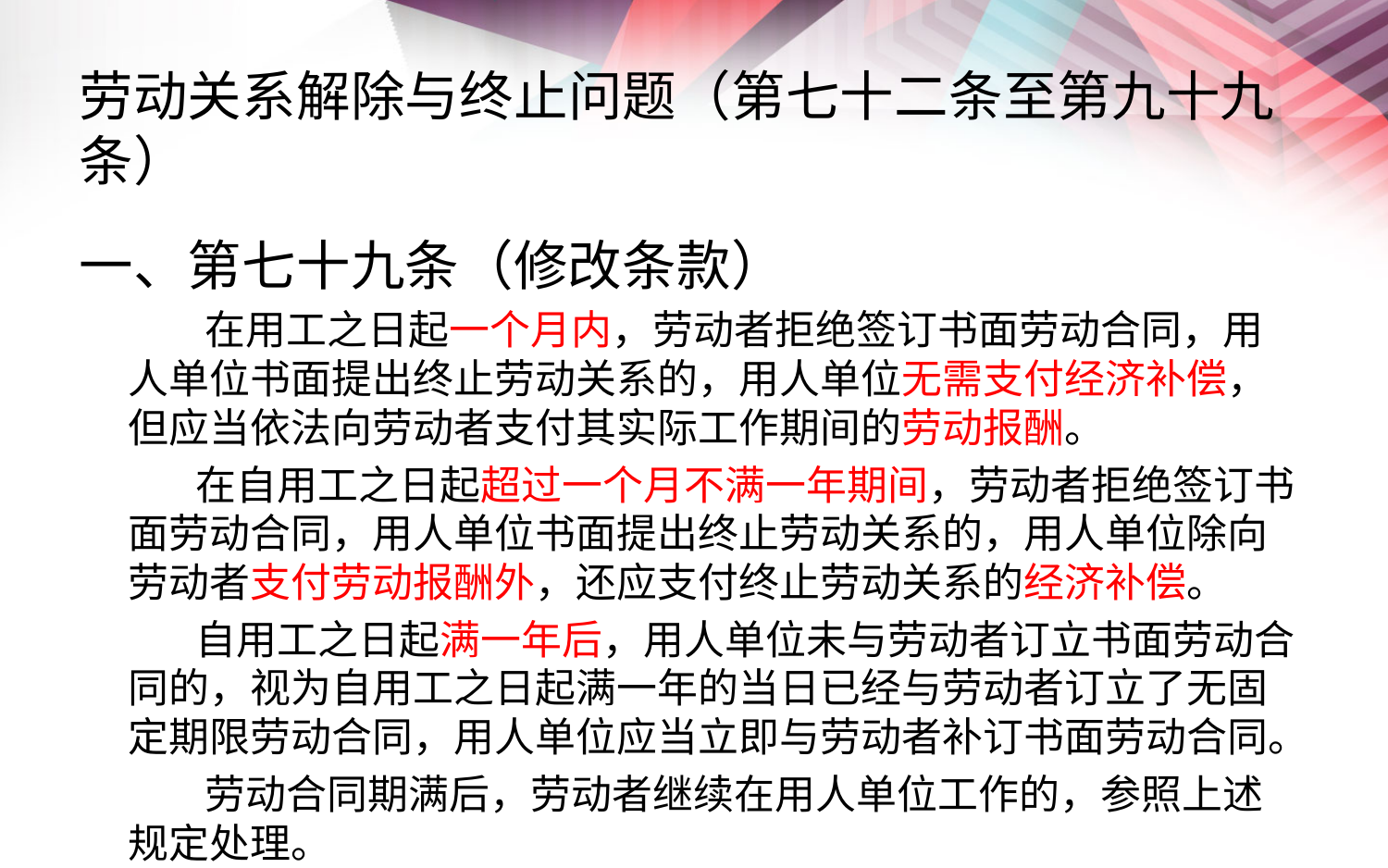

# 劳动关系解除与终止问题（第七十二条至第九十九条）
一、第七十九条（修改条款）
             在用工之日起一个月内，劳动者拒绝签订书面劳动合同，用人单位书面提出终止劳动关系的，用人单位无需支付经济补偿，但应当依法向劳动者支付其实际工作期间的劳动报酬。
            在自用工之日起超过一个月不满一年期间，劳动者拒绝签订书面劳动合同，用人单位书面提出终止劳动关系的，用人单位除向劳动者支付劳动报酬外，还应支付终止劳动关系的经济补偿。
            自用工之日起满一年后，用人单位未与劳动者订立书面劳动合同的，视为自用工之日起满一年的当日已经与劳动者订立了无固定期限劳动合同，用人单位应当立即与劳动者补订书面劳动合同。
             劳动合同期满后，劳动者继续在用人单位工作的，参照上述规定处理。